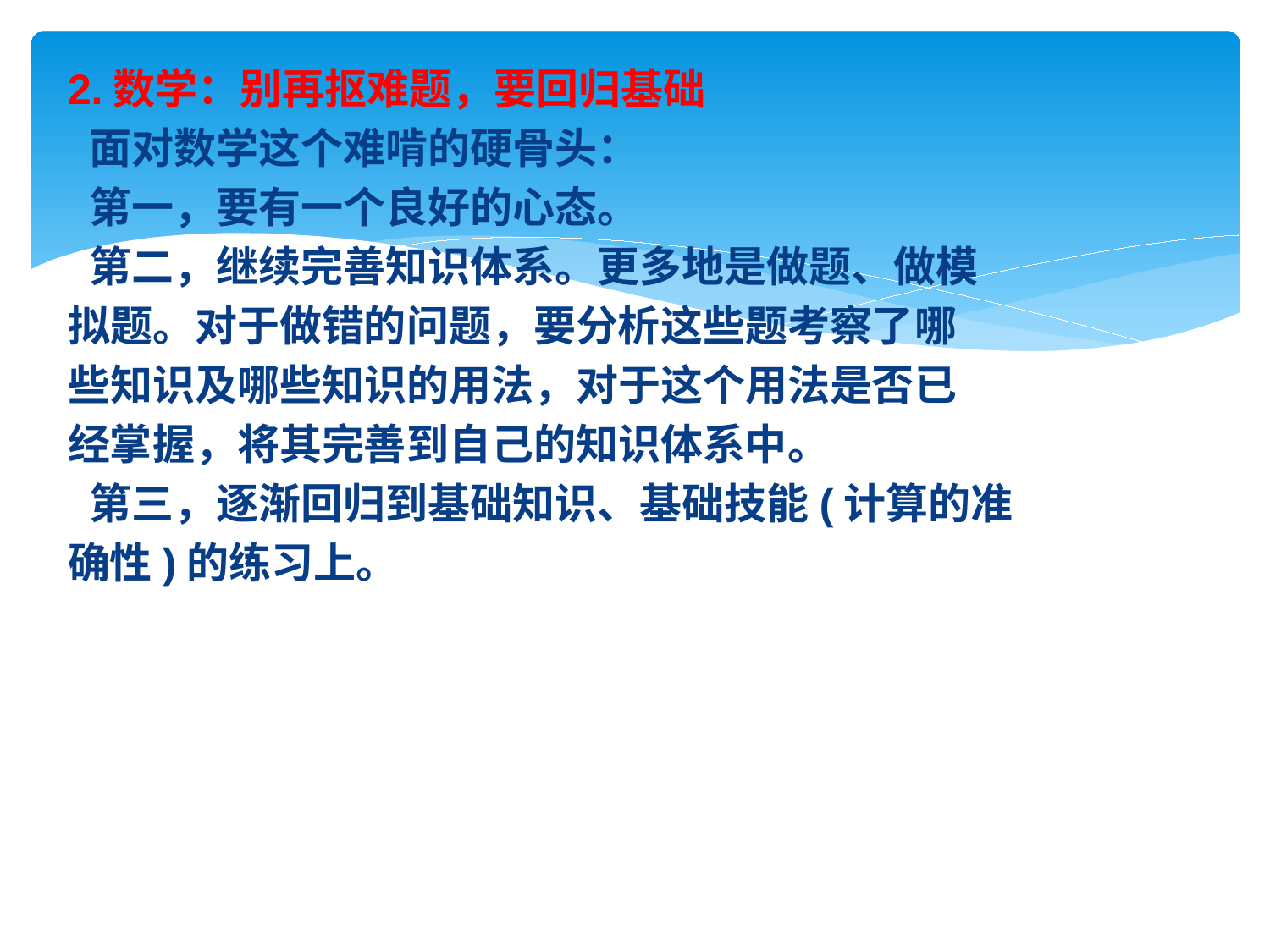

2.数学：别再抠难题，要回归基础
 面对数学这个难啃的硬骨头：
 第一，要有一个良好的心态。
 第二，继续完善知识体系。更多地是做题、做模
拟题。对于做错的问题，要分析这些题考察了哪
些知识及哪些知识的用法，对于这个用法是否已
经掌握，将其完善到自己的知识体系中。
 第三，逐渐回归到基础知识、基础技能(计算的准
确性)的练习上。